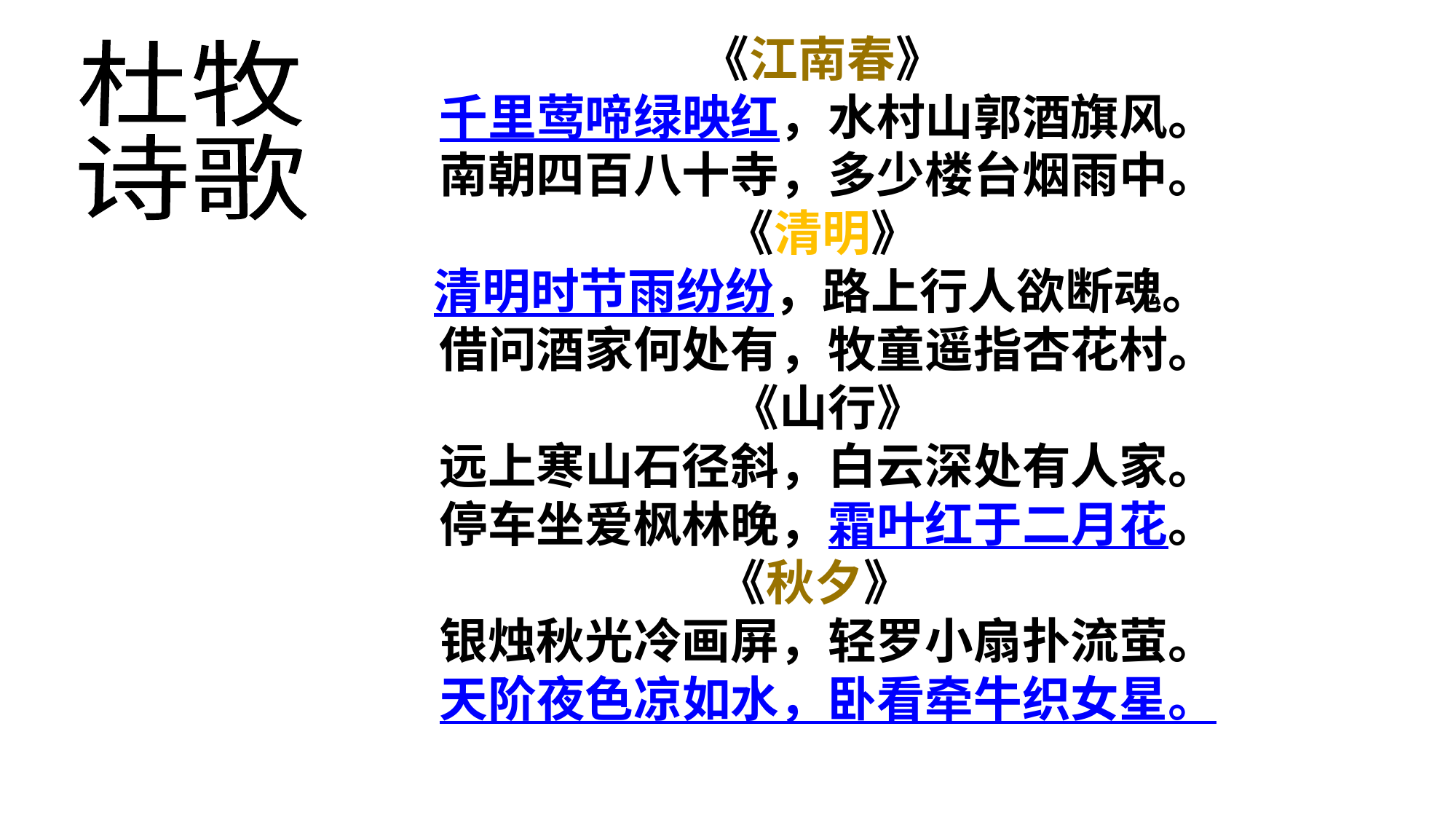

《江南春》
　　千里莺啼绿映红，水村山郭酒旗风。
　　南朝四百八十寺，多少楼台烟雨中。
　　《清明》
　　清明时节雨纷纷，路上行人欲断魂。
　　借问酒家何处有，牧童遥指杏花村。
　　《山行》
　　远上寒山石径斜，白云深处有人家。
　　停车坐爱枫林晚，霜叶红于二月花。
　  《秋夕》
　　银烛秋光冷画屏，轻罗小扇扑流萤。
　　天阶夜色凉如水，卧看牵牛织女星。
杜牧
诗歌